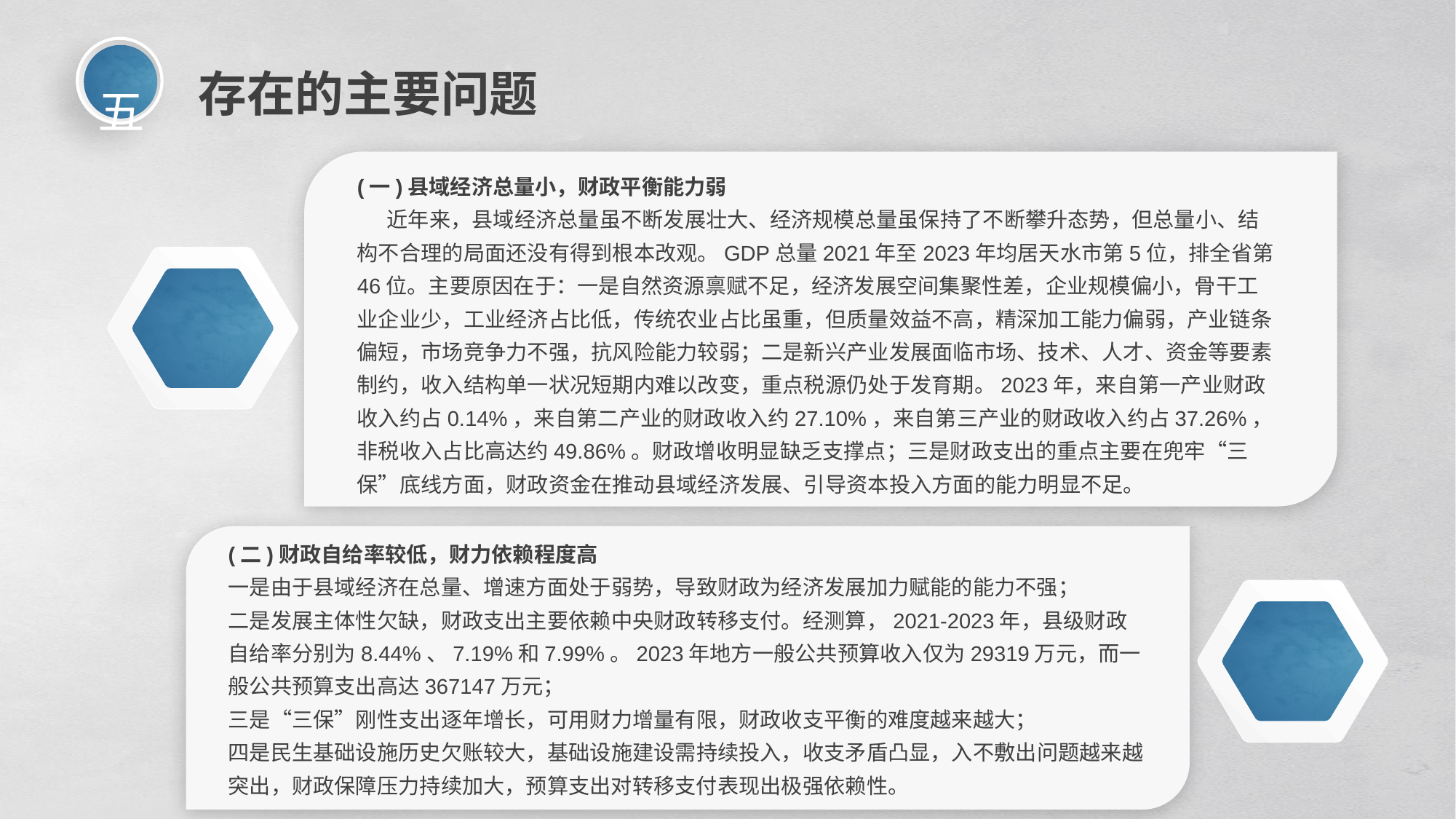

五

存在的主要问题

(一)县域经济总量小，财政平衡能力弱
     近年来，县域经济总量虽不断发展壮大、经济规模总量虽保持了不断攀升态势，但总量小、结构不合理的局面还没有得到根本改观。GDP总量2021年至2023年均居天水市第5位，排全省第46位。主要原因在于：一是自然资源禀赋不足，经济发展空间集聚性差，企业规模偏小，骨干工业企业少，工业经济占比低，传统农业占比虽重，但质量效益不高，精深加工能力偏弱，产业链条偏短，市场竞争力不强，抗风险能力较弱；二是新兴产业发展面临市场、技术、人才、资金等要素制约，收入结构单一状况短期内难以改变，重点税源仍处于发育期。2023年，来自第一产业财政收入约占0.14%，来自第二产业的财政收入约27.10%，来自第三产业的财政收入约占37.26%，非税收入占比高达约49.86%。财政增收明显缺乏支撑点；三是财政支出的重点主要在兜牢“三保”底线方面，财政资金在推动县域经济发展、引导资本投入方面的能力明显不足。

(二)财政自给率较低，财力依赖程度高
一是由于县域经济在总量、增速方面处于弱势，导致财政为经济发展加力赋能的能力不强；
二是发展主体性欠缺，财政支出主要依赖中央财政转移支付。经测算，2021-2023年，县级财政自给率分别为8.44%、7.19%和7.99%。2023年地方一般公共预算收入仅为29319万元，而一般公共预算支出高达367147万元；
三是“三保”刚性支出逐年增长，可用财力增量有限，财政收支平衡的难度越来越大；
四是民生基础设施历史欠账较大，基础设施建设需持续投入，收支矛盾凸显，入不敷出问题越来越突出，财政保障压力持续加大，预算支出对转移支付表现出极强依赖性。